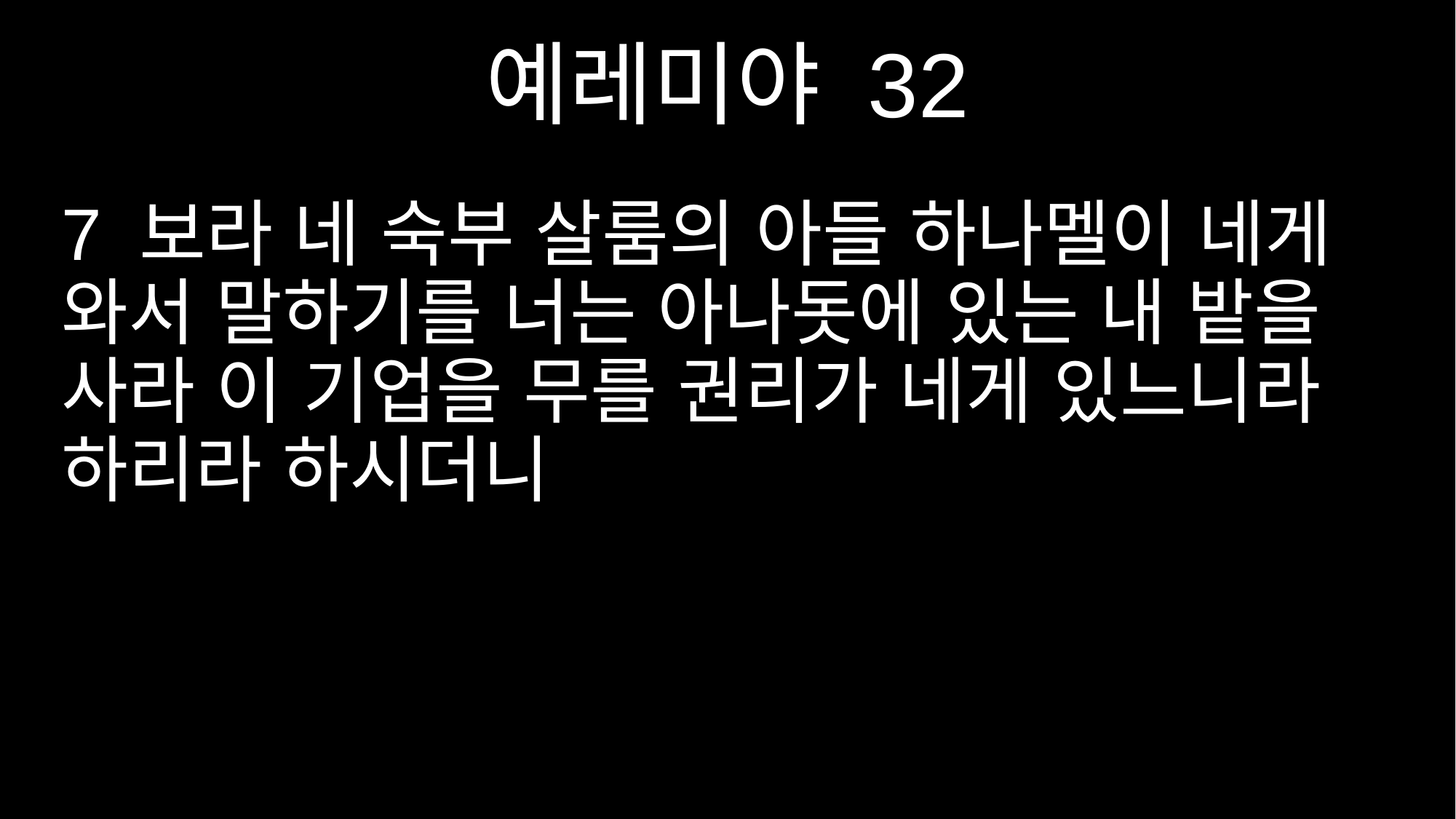

예레미야 32
7 보라 네 숙부 살룸의 아들 하나멜이 네게 와서 말하기를 너는 아나돗에 있는 내 밭을 사라 이 기업을 무를 권리가 네게 있느니라 하리라 하시더니